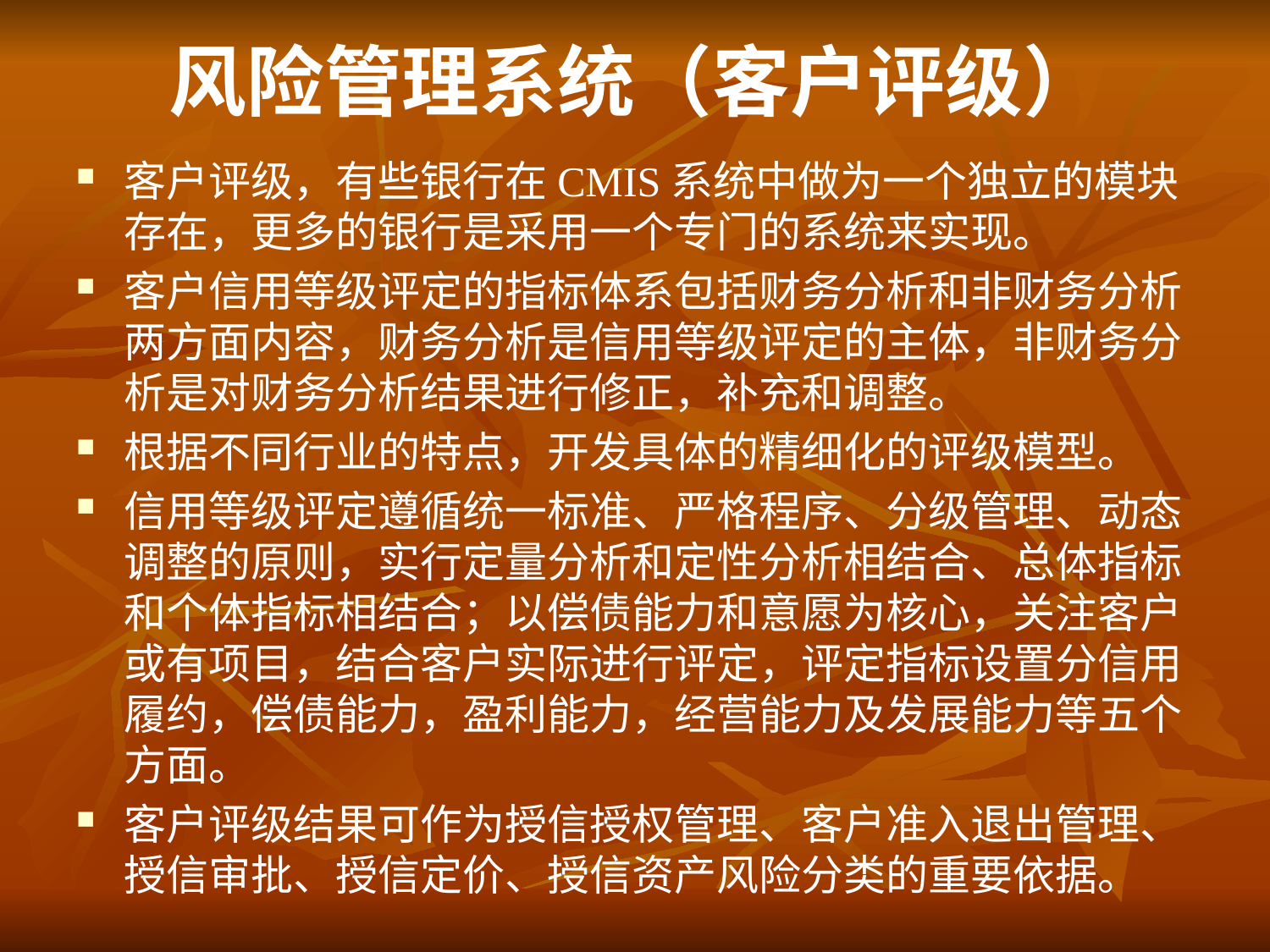

# 风险管理系统（客户评级）
客户评级，有些银行在CMIS系统中做为一个独立的模块存在，更多的银行是采用一个专门的系统来实现。
客户信用等级评定的指标体系包括财务分析和非财务分析两方面内容，财务分析是信用等级评定的主体，非财务分析是对财务分析结果进行修正，补充和调整。
根据不同行业的特点，开发具体的精细化的评级模型。
信用等级评定遵循统一标准、严格程序、分级管理、动态调整的原则，实行定量分析和定性分析相结合、总体指标和个体指标相结合；以偿债能力和意愿为核心，关注客户或有项目，结合客户实际进行评定，评定指标设置分信用履约，偿债能力，盈利能力，经营能力及发展能力等五个方面。
客户评级结果可作为授信授权管理、客户准入退出管理、授信审批、授信定价、授信资产风险分类的重要依据。